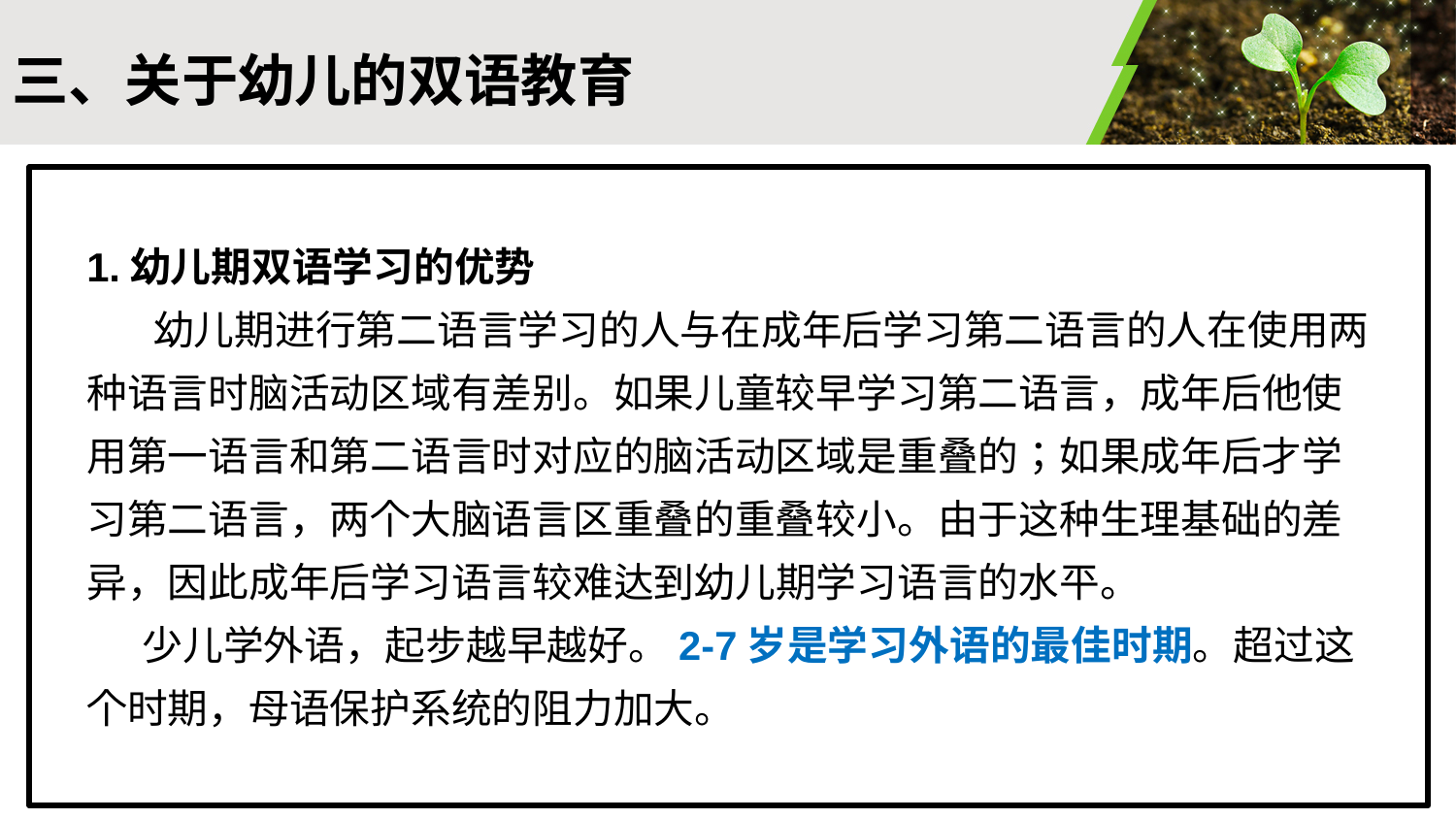

#
三、关于幼儿的双语教育

1.幼儿期双语学习的优势
     幼儿期进行第二语言学习的人与在成年后学习第二语言的人在使用两种语言时脑活动区域有差别。如果儿童较早学习第二语言，成年后他使用第一语言和第二语言时对应的脑活动区域是重叠的；如果成年后才学习第二语言，两个大脑语言区重叠的重叠较小。由于这种生理基础的差异，因此成年后学习语言较难达到幼儿期学习语言的水平。
    少儿学外语，起步越早越好。2-7岁是学习外语的最佳时期。超过这个时期，母语保护系统的阻力加大。